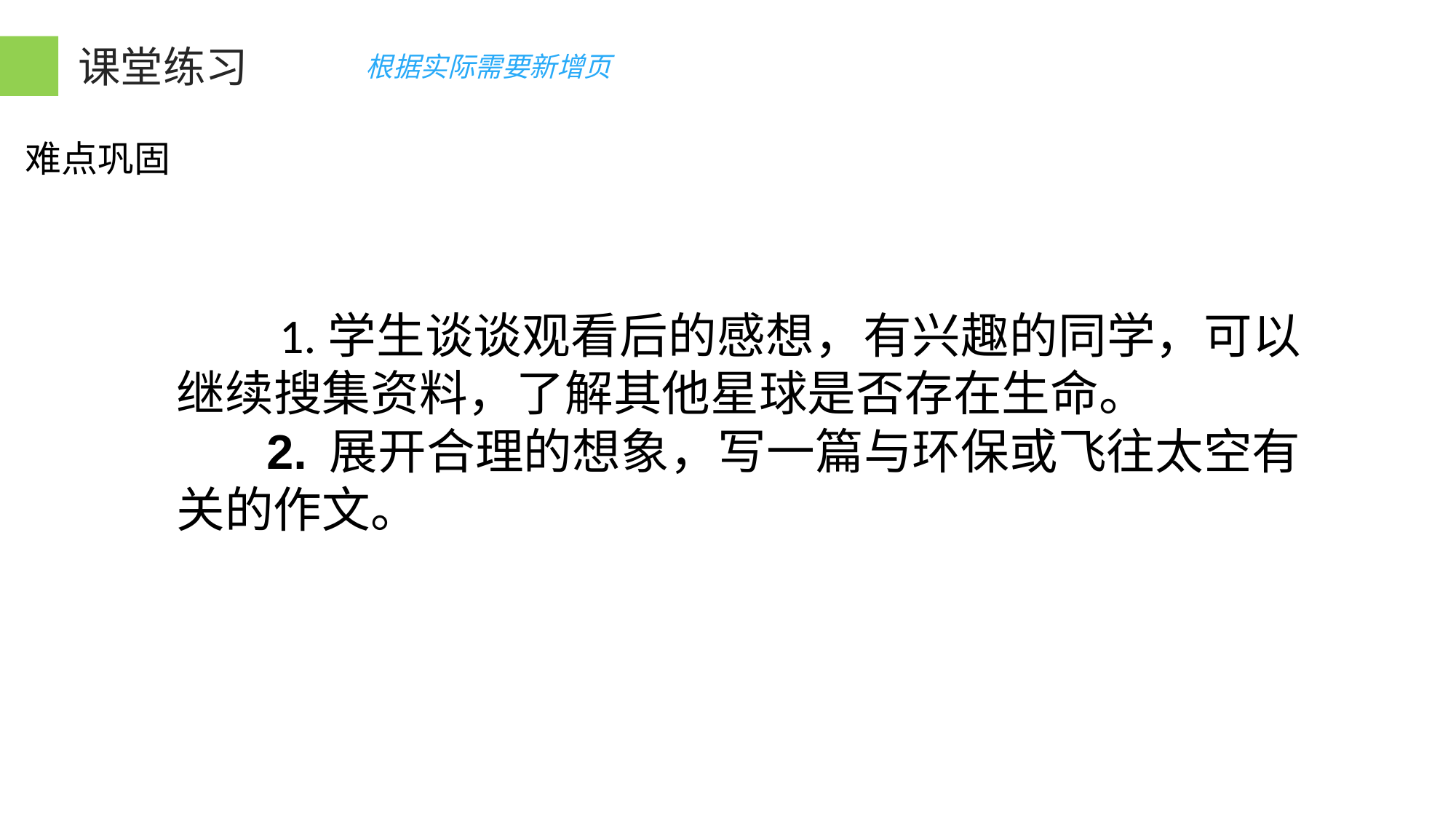

课堂练习

根据实际需要新增页
难点巩固
      1.学生谈谈观看后的感想，有兴趣的同学，可以继续搜集资料，了解其他星球是否存在生命。
    2. 展开合理的想象，写一篇与环保或飞往太空有关的作文。
13